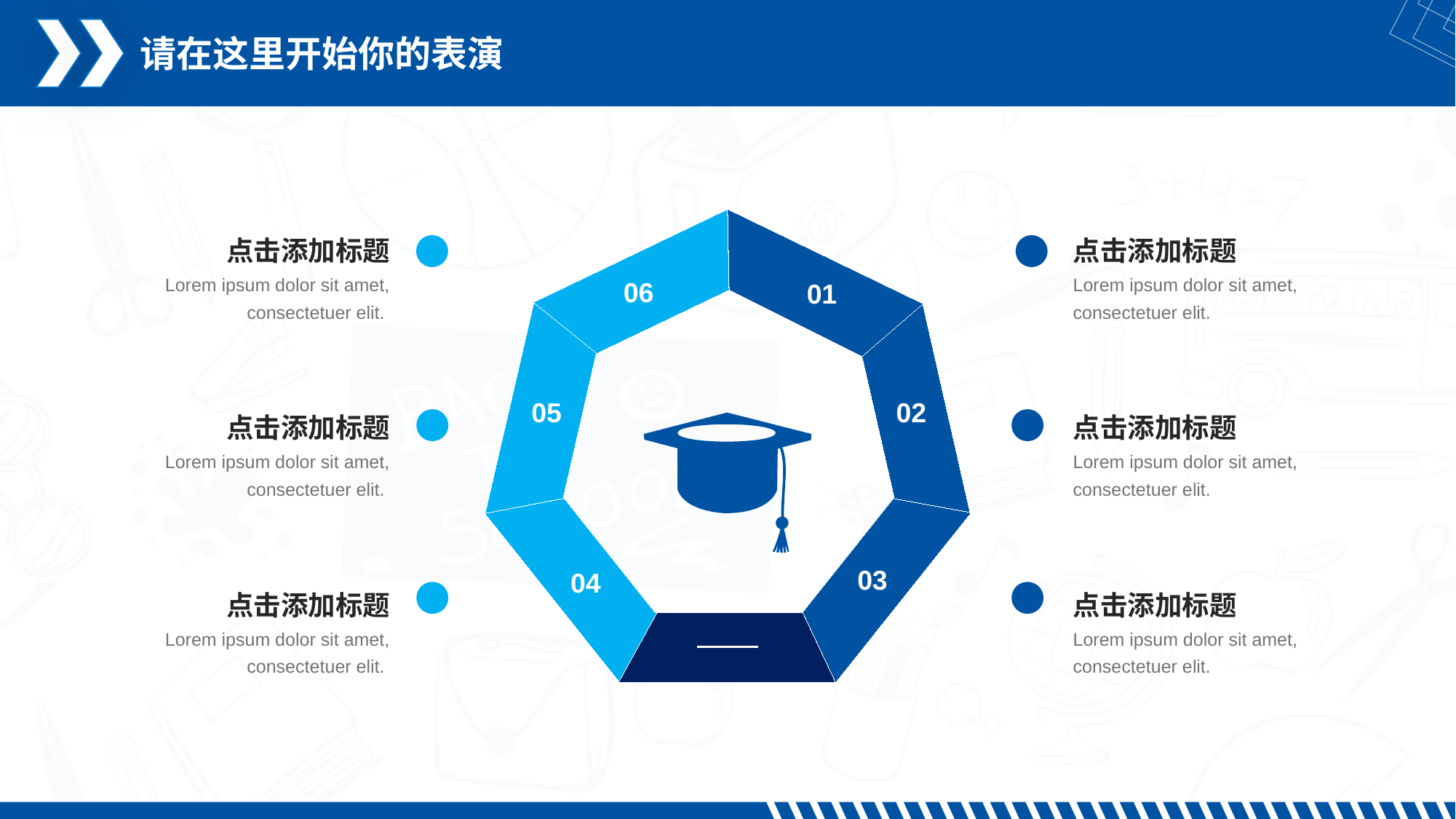

请在这里开始你的表演

点击添加标题
点击添加标题

Lorem ipsum dolor sit amet, consectetuer elit.
Lorem ipsum dolor sit amet, consectetuer elit.
06
01

05
02
点击添加标题
点击添加标题

Lorem ipsum dolor sit amet, consectetuer elit.
Lorem ipsum dolor sit amet, consectetuer elit.

03
04
点击添加标题
点击添加标题

Lorem ipsum dolor sit amet, consectetuer elit.
Lorem ipsum dolor sit amet, consectetuer elit.